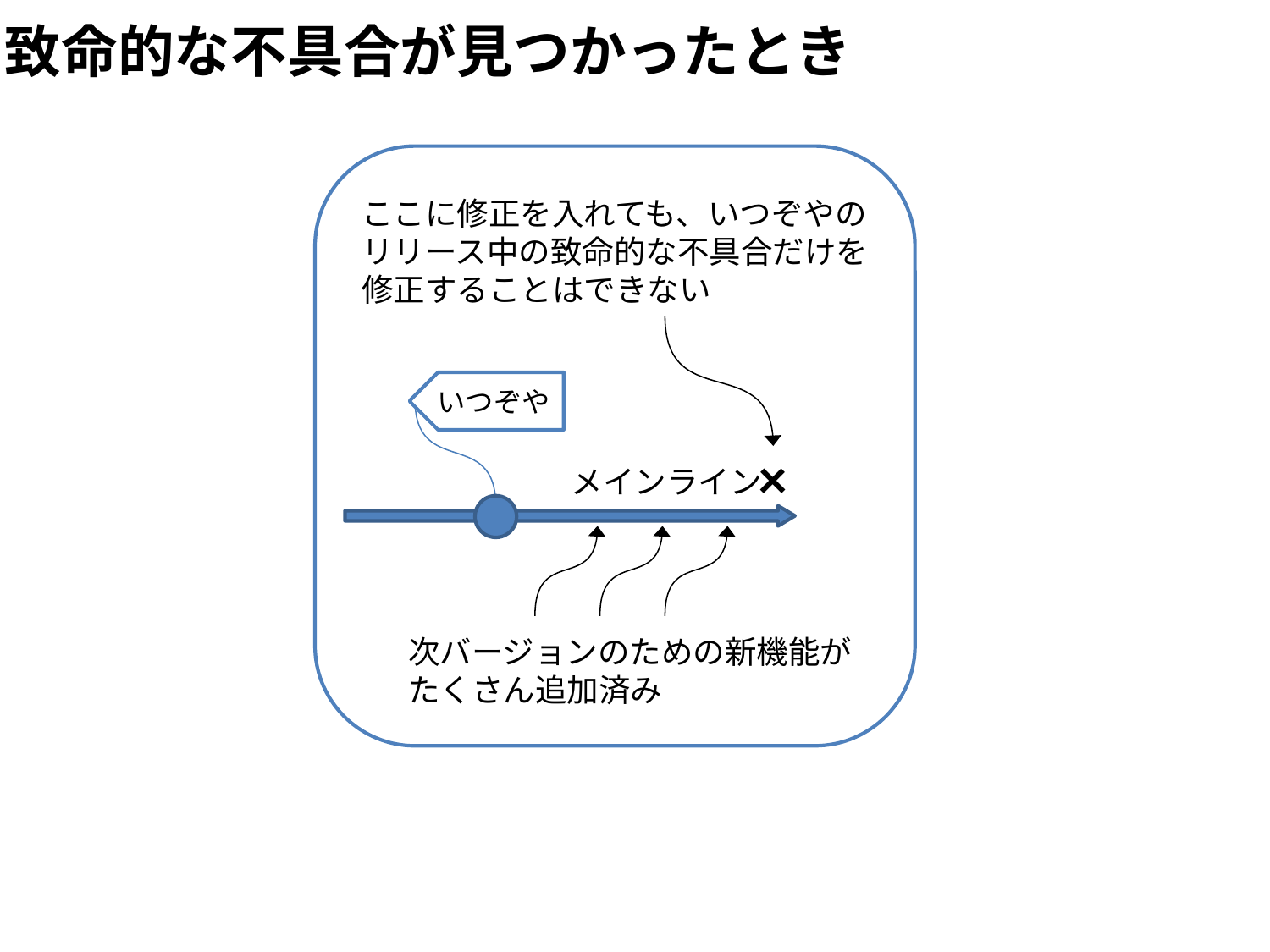

致命的な不具合が見つかったとき

ここに修正を入れても、いつぞやの
リリース中の致命的な不具合だけを
修正することはできない
×
メインライン

次バージョンのための新機能が
たくさん追加済み
いつぞや